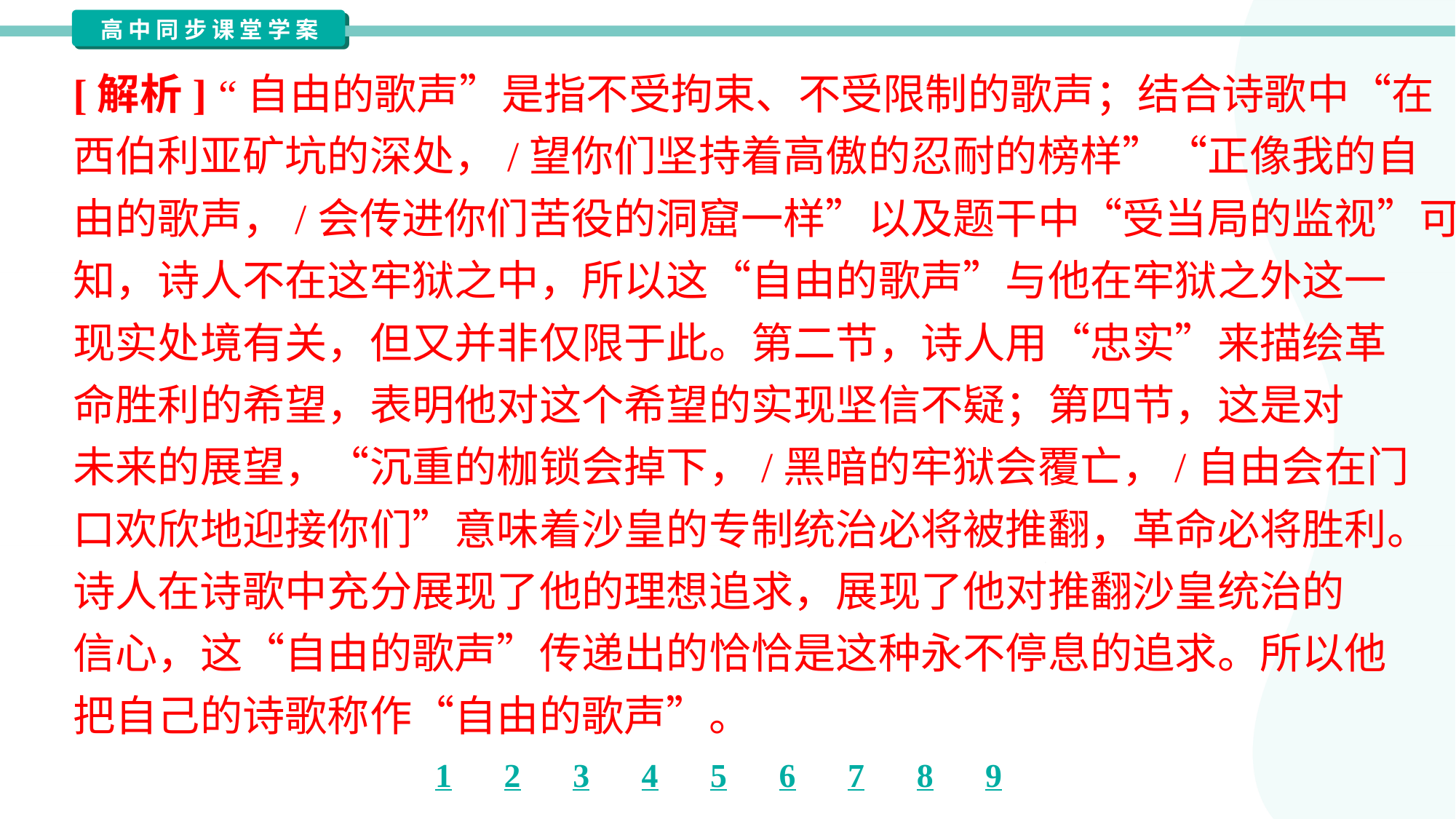

[解析] “自由的歌声”是指不受拘束、不受限制的歌声；结合诗歌中“在
西伯利亚矿坑的深处，/望你们坚持着高傲的忍耐的榜样”“正像我的自
由的歌声，/会传进你们苦役的洞窟一样”以及题干中“受当局的监视”可
知，诗人不在这牢狱之中，所以这“自由的歌声”与他在牢狱之外这一
现实处境有关，但又并非仅限于此。第二节，诗人用“忠实”来描绘革
命胜利的希望，表明他对这个希望的实现坚信不疑；第四节，这是对
未来的展望，“沉重的枷锁会掉下，/黑暗的牢狱会覆亡，/自由会在门
口欢欣地迎接你们”意味着沙皇的专制统治必将被推翻，革命必将胜利。
诗人在诗歌中充分展现了他的理想追求，展现了他对推翻沙皇统治的
信心，这“自由的歌声”传递出的恰恰是这种永不停息的追求。所以他
把自己的诗歌称作“自由的歌声”。